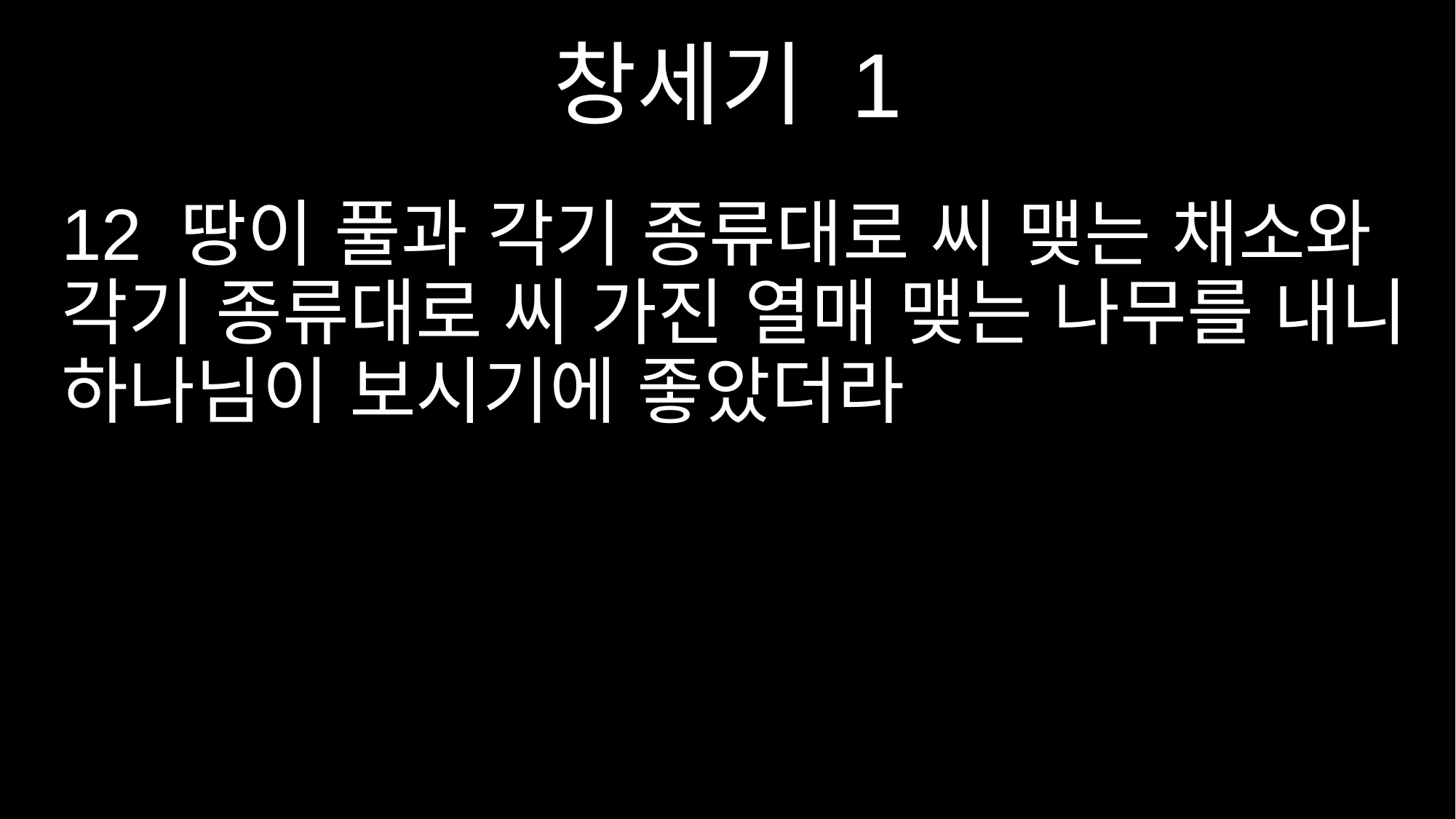

창세기 1
12 땅이 풀과 각기 종류대로 씨 맺는 채소와 각기 종류대로 씨 가진 열매 맺는 나무를 내니 하나님이 보시기에 좋았더라